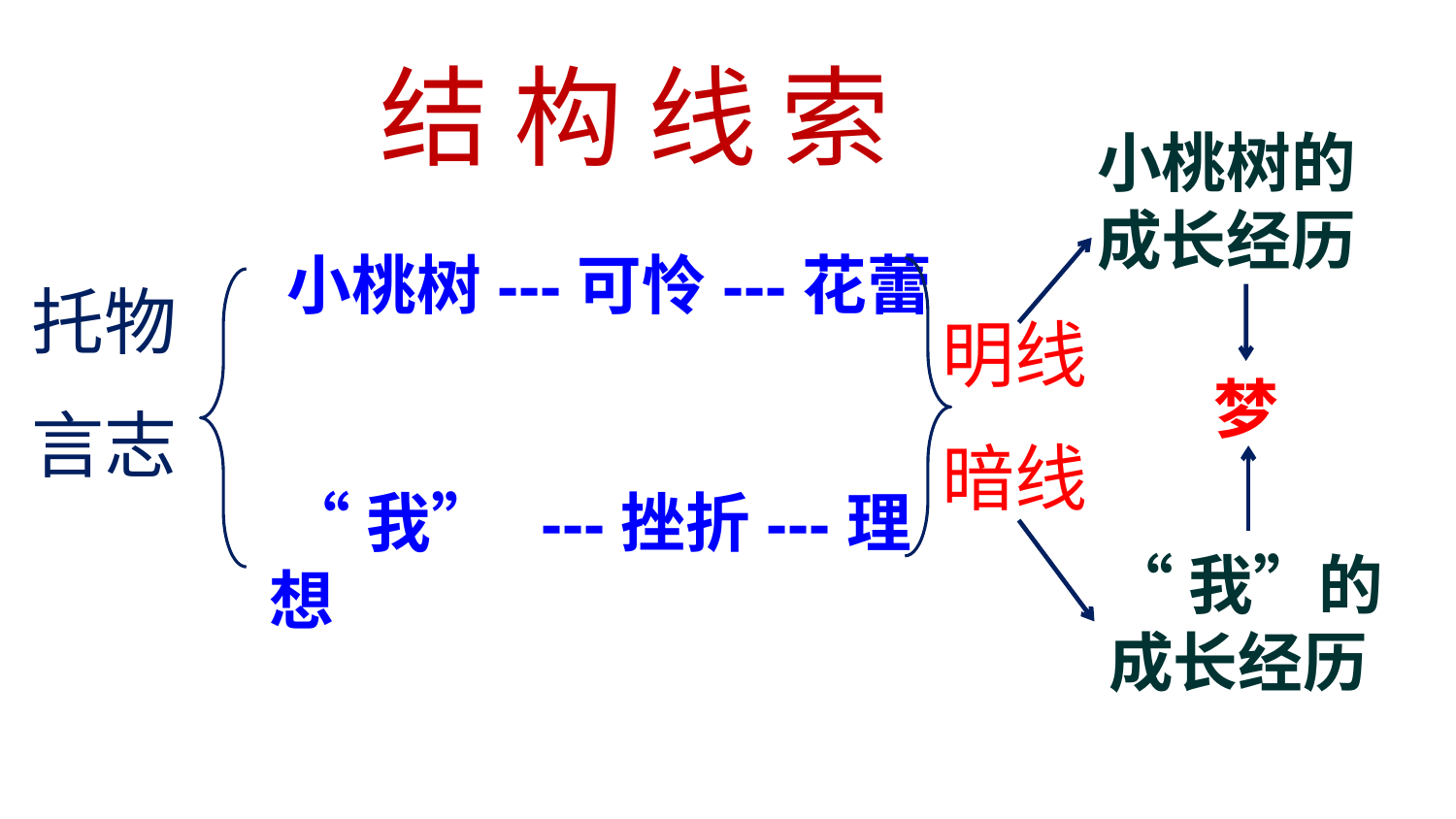

结 构 线 索
小桃树的
成长经历

小桃树---可怜---花蕾

托物
言志

明线
暗线
梦

  “我”  ---挫折---理想
“我”的
成长经历